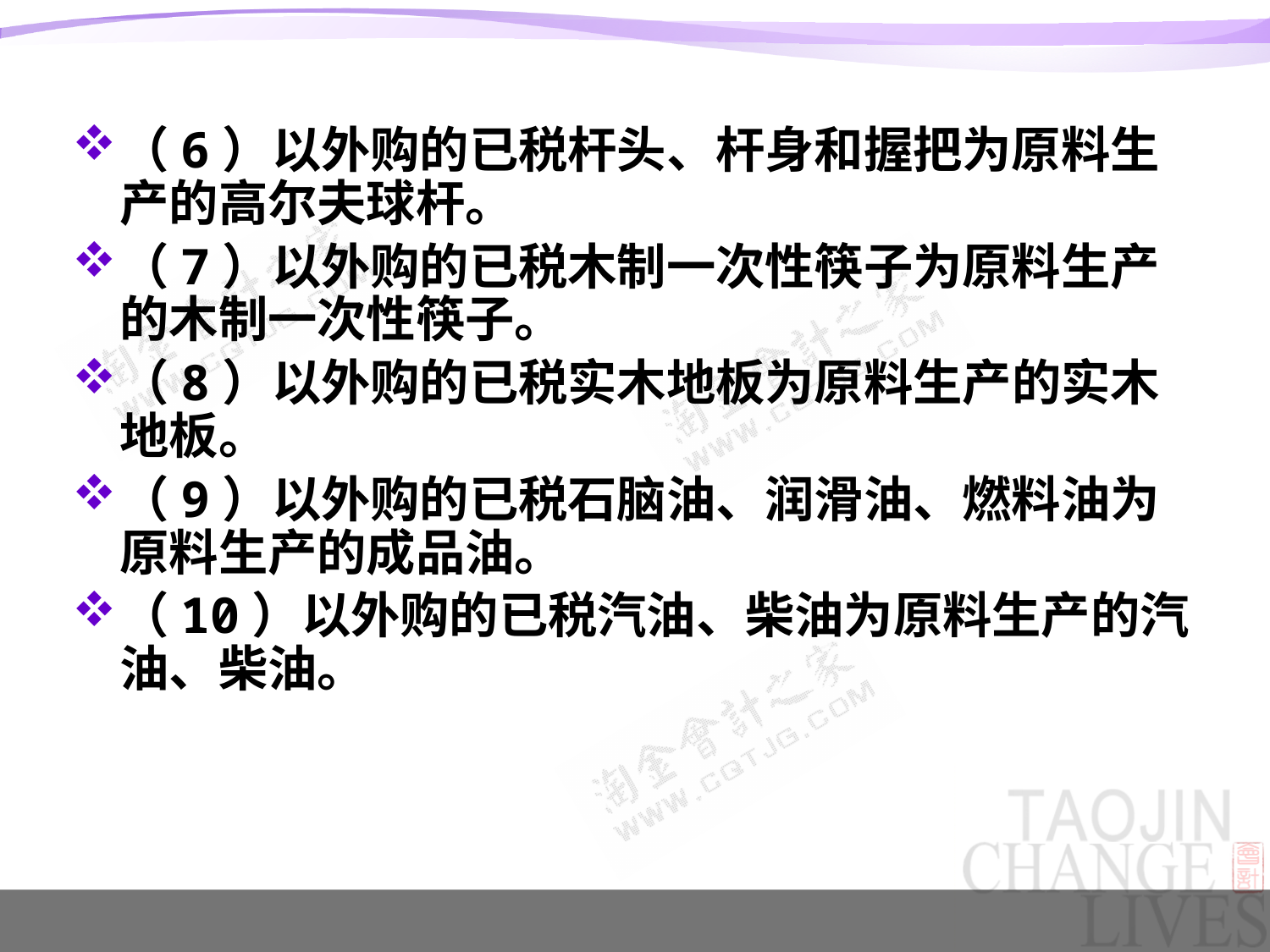

#
（6）以外购的已税杆头、杆身和握把为原料生产的高尔夫球杆。
（7）以外购的已税木制一次性筷子为原料生产的木制一次性筷子。
（8）以外购的已税实木地板为原料生产的实木地板。
（9）以外购的已税石脑油、润滑油、燃料油为原料生产的成品油。
（10）以外购的已税汽油、柴油为原料生产的汽油、柴油。